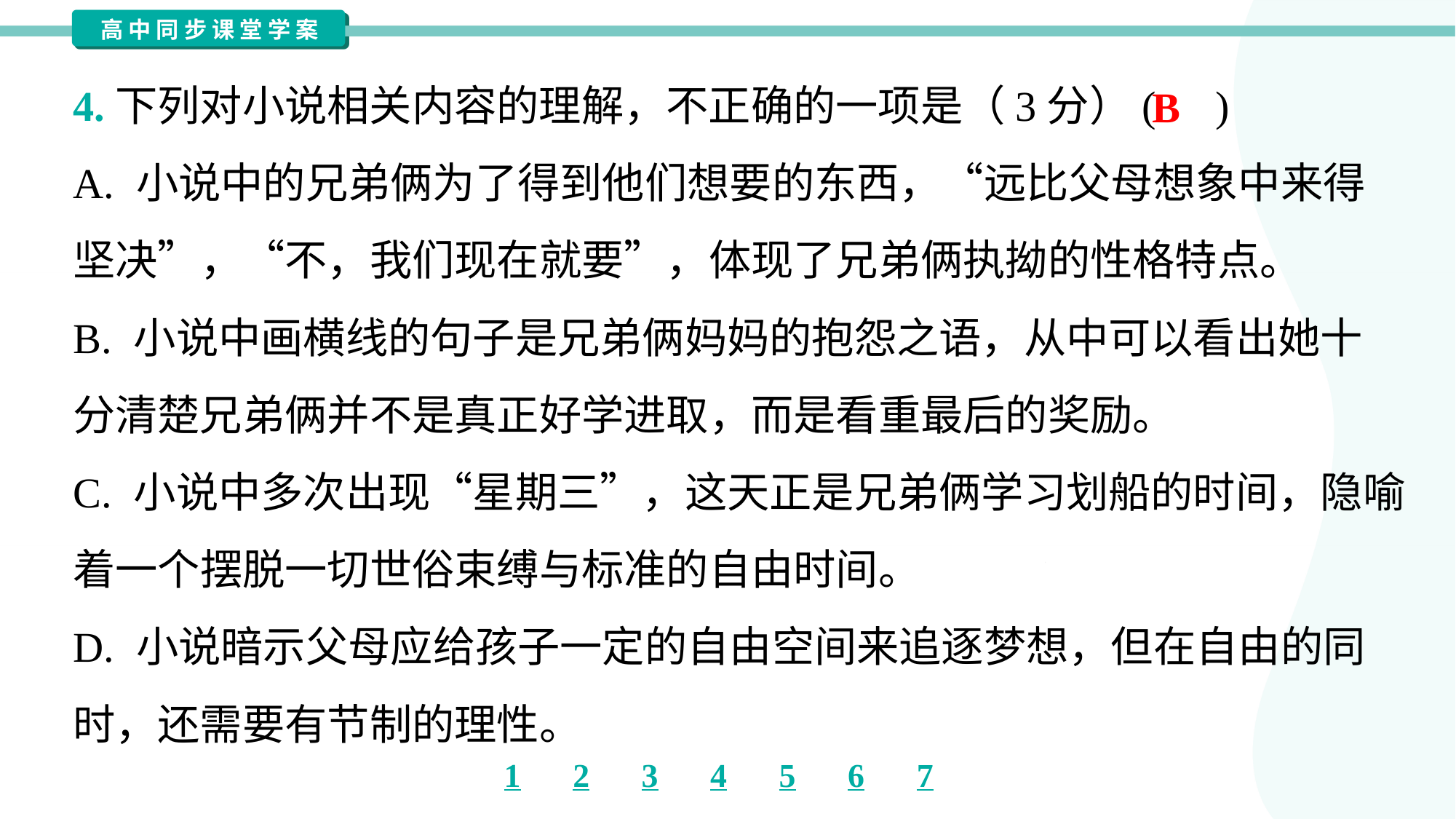

4.下列对小说相关内容的理解，不正确的一项是（3分）(     )
B
A. 小说中的兄弟俩为了得到他们想要的东西，“远比父母想象中来得
坚决”，“不，我们现在就要”，体现了兄弟俩执拗的性格特点。
B. 小说中画横线的句子是兄弟俩妈妈的抱怨之语，从中可以看出她十
分清楚兄弟俩并不是真正好学进取，而是看重最后的奖励。
C. 小说中多次出现“星期三”，这天正是兄弟俩学习划船的时间，隐喻
着一个摆脱一切世俗束缚与标准的自由时间。
D. 小说暗示父母应给孩子一定的自由空间来追逐梦想，但在自由的同
时，还需要有节制的理性。